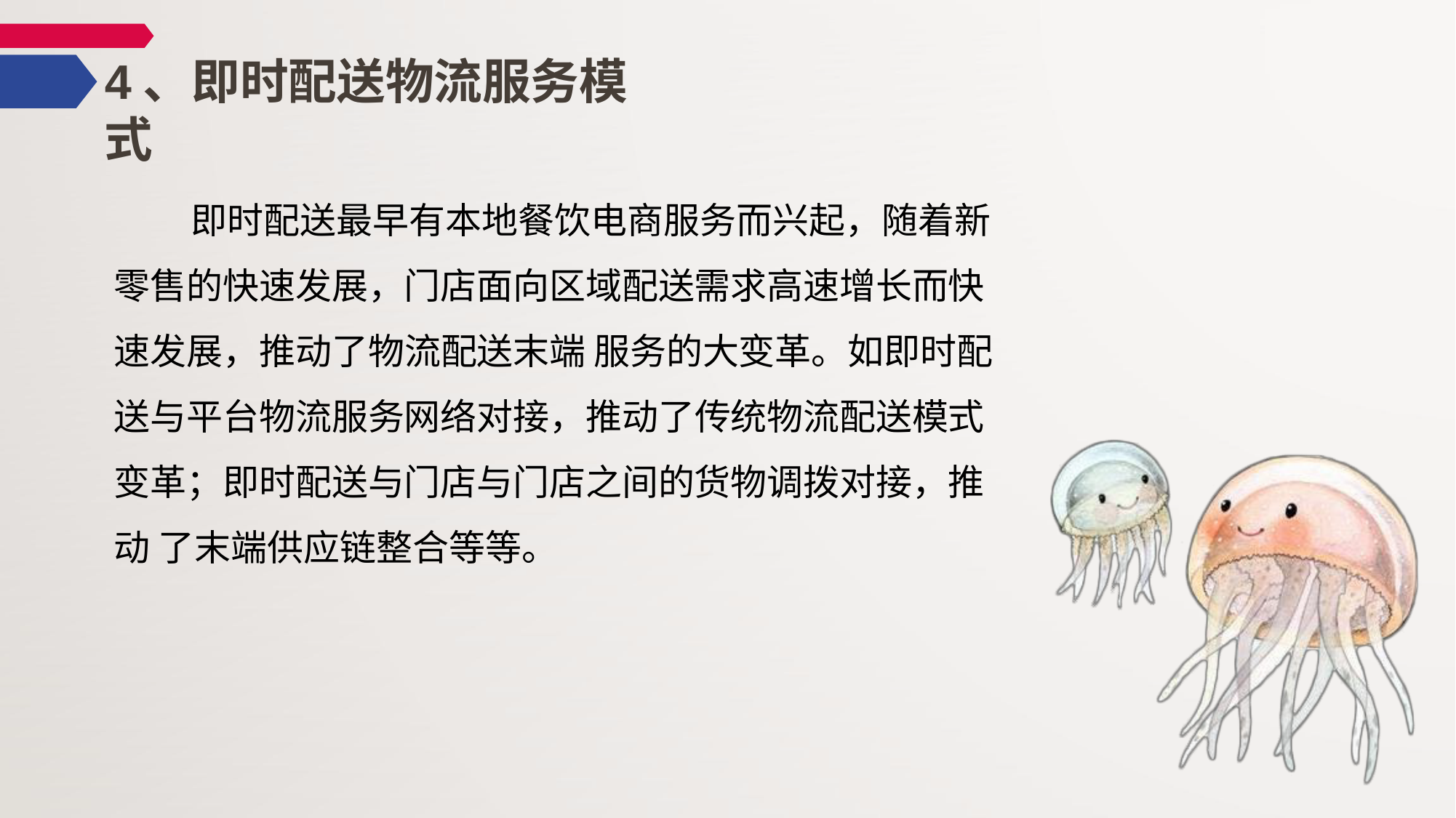

# 4、即时配送物流服务模式
即时配送最早有本地餐饮电商服务而兴起，随着新零售的快速发展，门店面向区域配送需求高速增长而快速发展，推动了物流配送末端 服务的大变革。如即时配送与平台物流服务网络对接，推动了传统物流配送模式变革；即时配送与门店与门店之间的货物调拨对接，推动 了末端供应链整合等等。